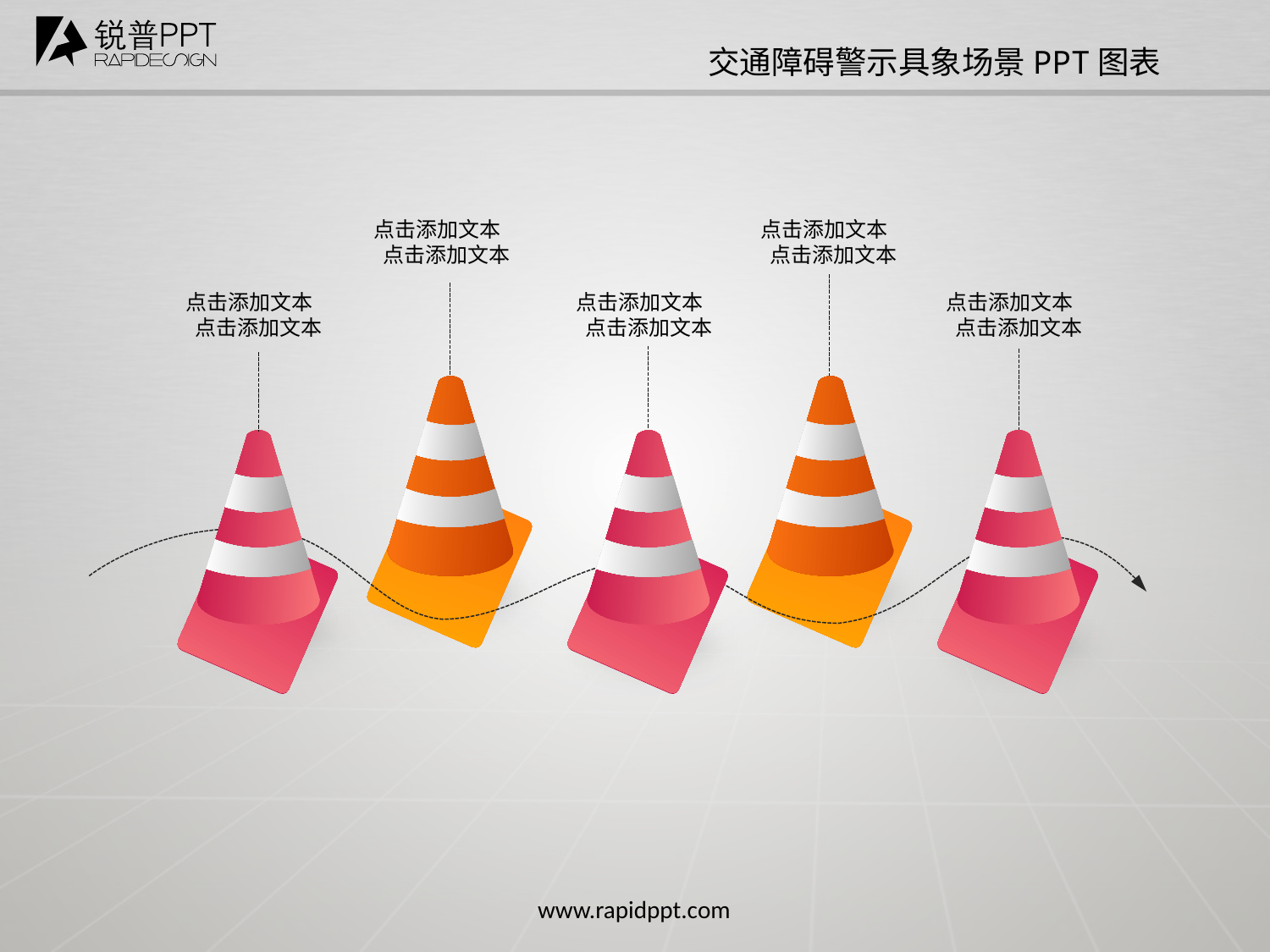

交通障碍警示具象场景PPT图表
点击添加文本
点击添加文本
点击添加文本
点击添加文本
点击添加文本
点击添加文本
点击添加文本
点击添加文本
点击添加文本
点击添加文本

www.rapidppt.com